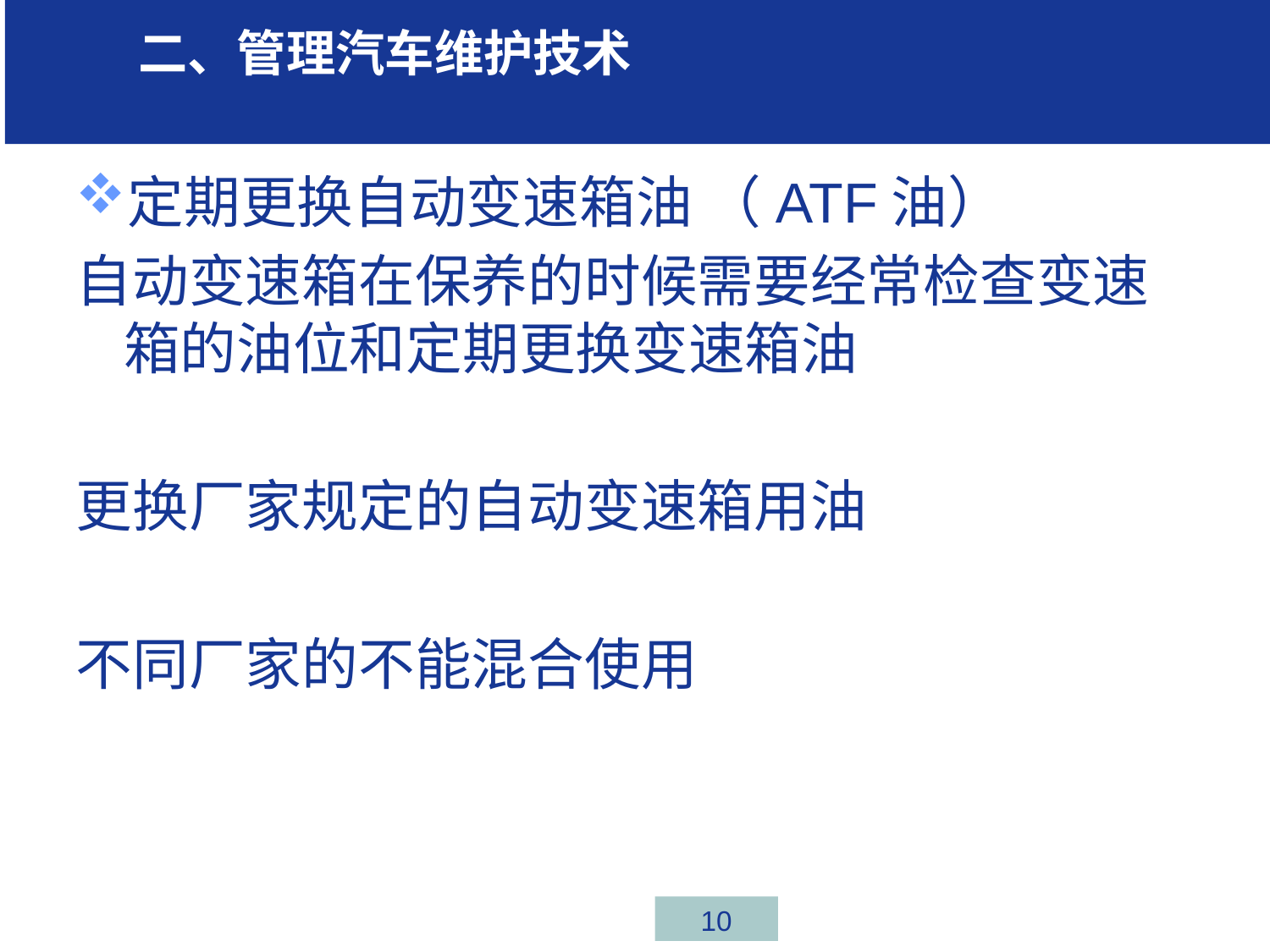

学习  二、管理汽车维护技术任务一、汽车行业介绍
定期更换自动变速箱油 （ATF油）
自动变速箱在保养的时候需要经常检查变速箱的油位和定期更换变速箱油

更换厂家规定的自动变速箱用油

不同厂家的不能混合使用
# 汽车保养的类型
10